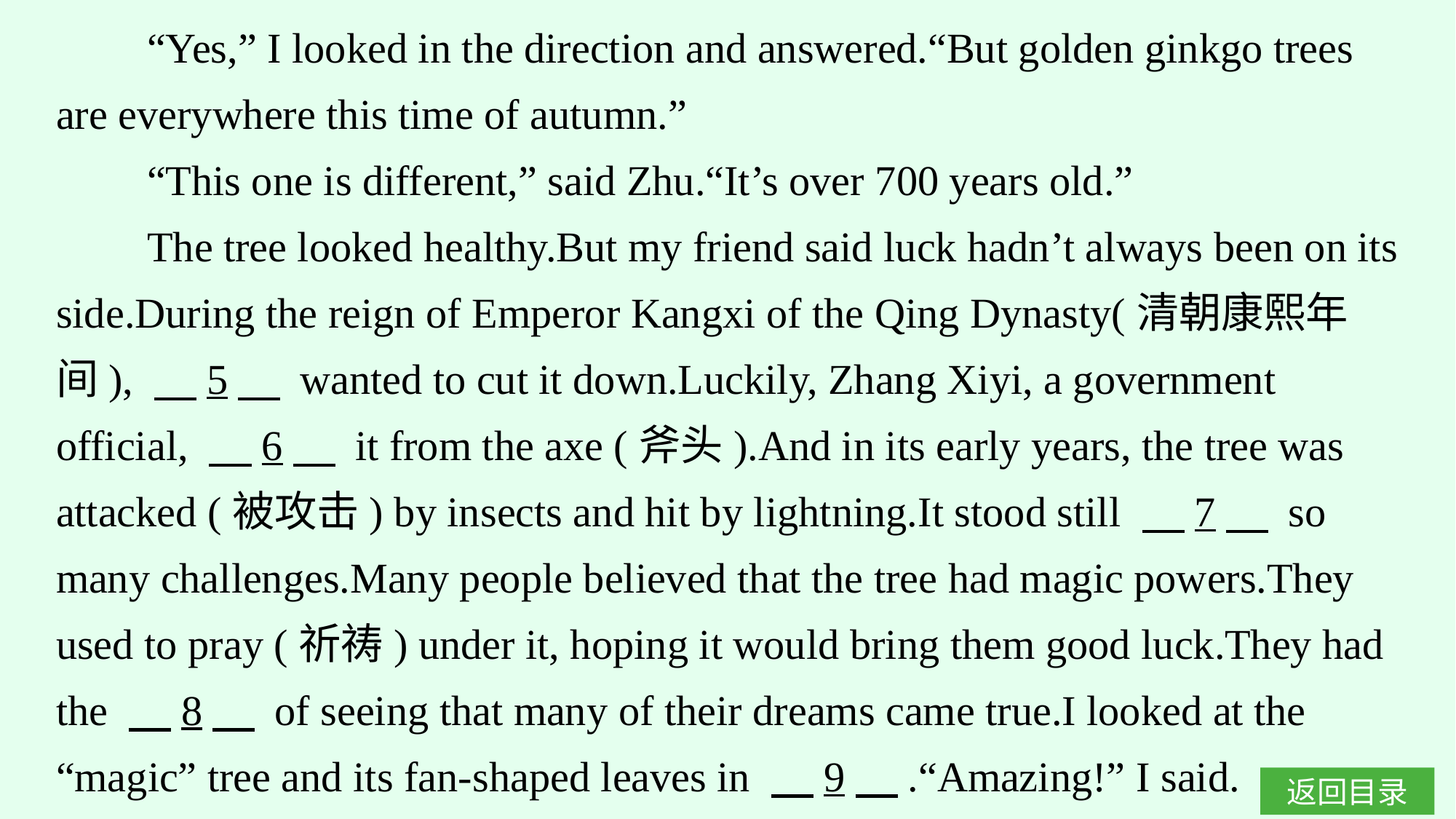

“Yes,” I looked in the direction and answered.“But golden ginkgo trees are everywhere this time of autumn.”
“This one is different,” said Zhu.“It’s over 700 years old.”
The tree looked healthy.But my friend said luck hadn’t always been on its side.During the reign of Emperor Kangxi of the Qing Dynasty(清朝康熙年间), 　5　 wanted to cut it down.Luckily, Zhang Xiyi, a government official, 　6　 it from the axe (斧头).And in its early years, the tree was attacked (被攻击) by insects and hit by lightning.It stood still 　7　 so many challenges.Many people believed that the tree had magic powers.They used to pray (祈祷) under it, hoping it would bring them good luck.They had the 　8　 of seeing that many of their dreams came true.I looked at the “magic” tree and its fan-shaped leaves in 　9　.“Amazing!” I said.